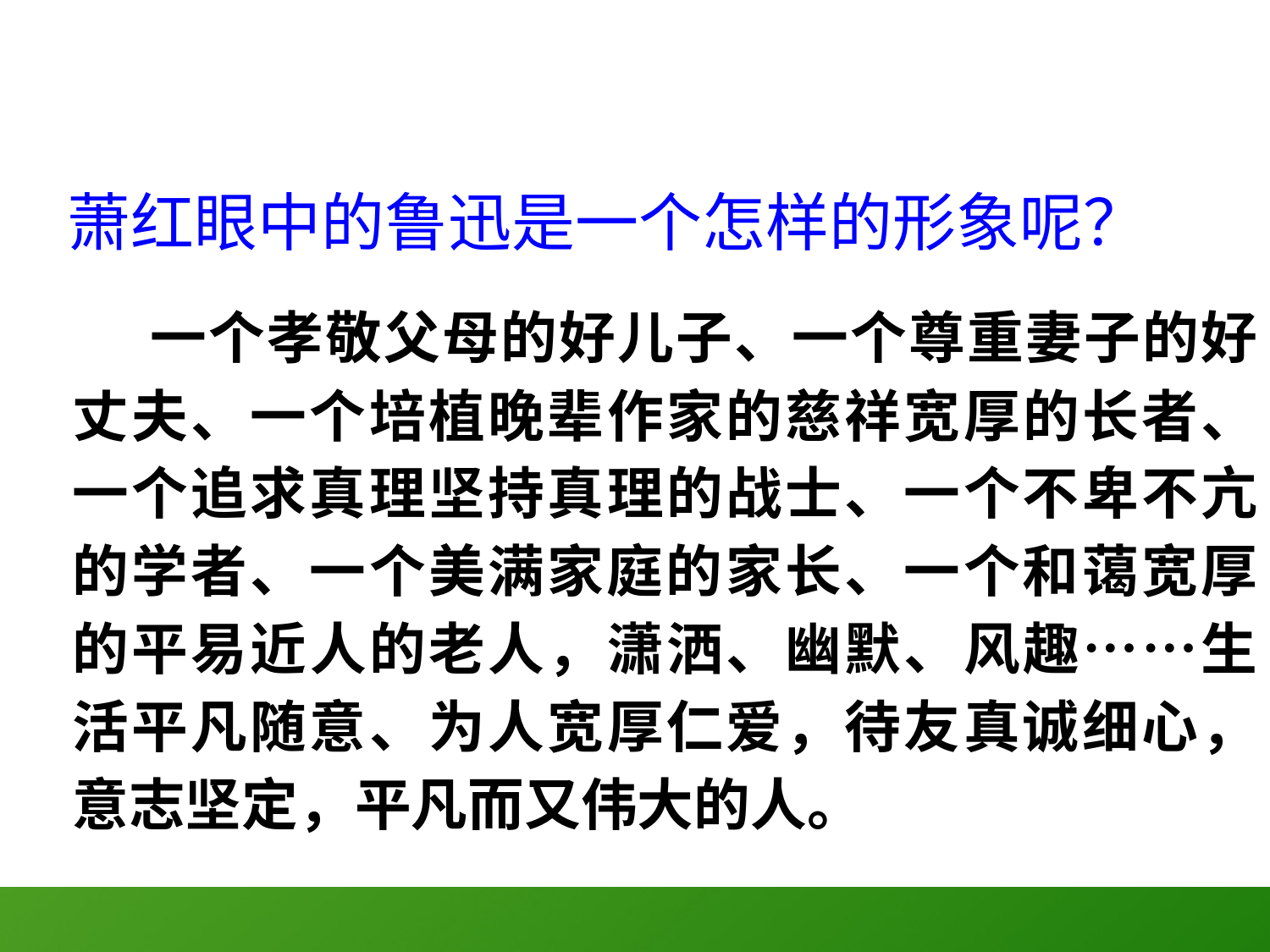

萧红眼中的鲁迅是一个怎样的形象呢？
     一个孝敬父母的好儿子、一个尊重妻子的好丈夫、一个培植晚辈作家的慈祥宽厚的长者、一个追求真理坚持真理的战士、一个不卑不亢的学者、一个美满家庭的家长、一个和蔼宽厚的平易近人的老人，潇洒、幽默、风趣……生活平凡随意、为人宽厚仁爱，待友真诚细心，意志坚定，平凡而又伟大的人。